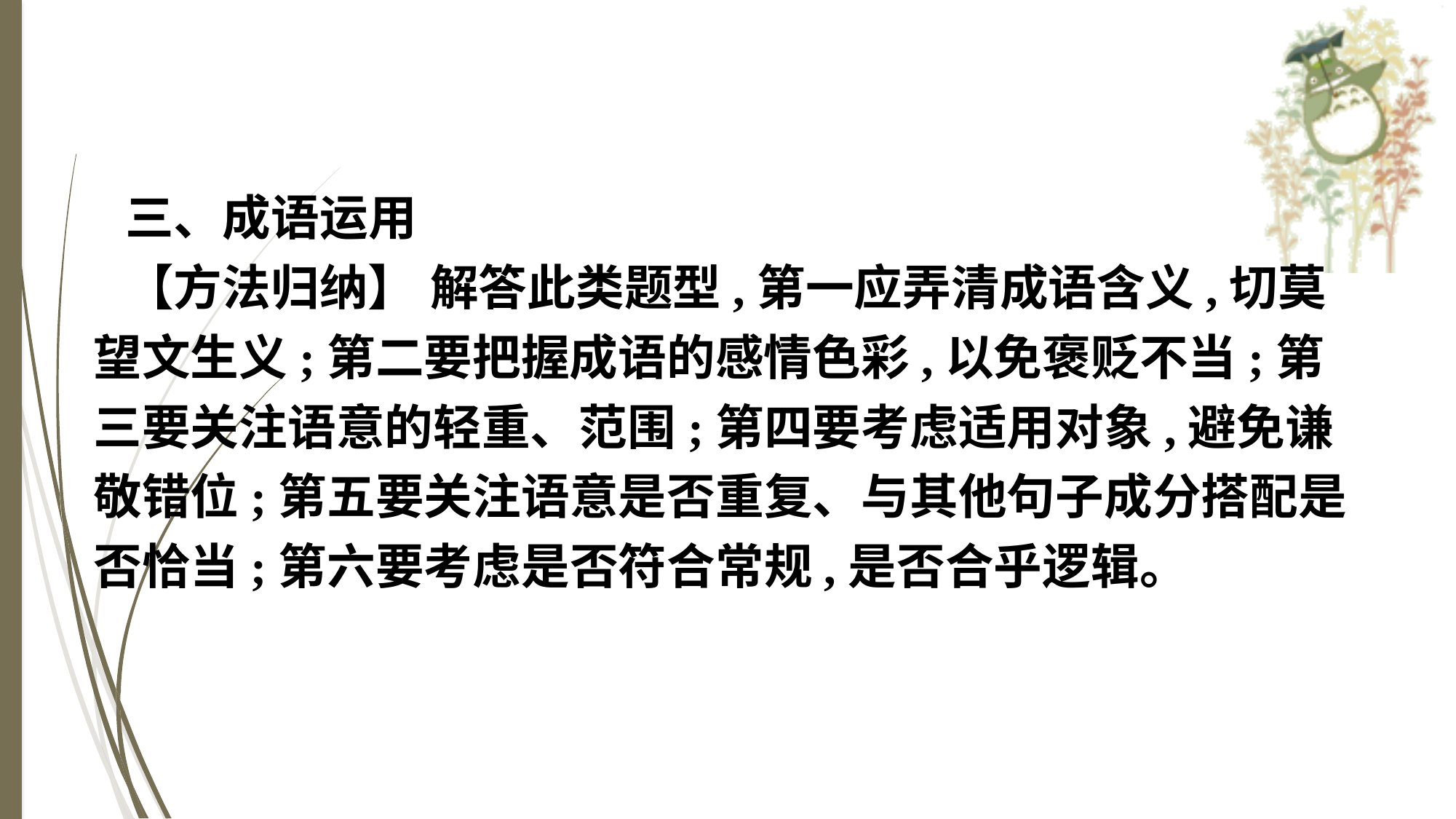

三、成语运用
【方法归纳】 解答此类题型,第一应弄清成语含义,切莫望文生义;第二要把握成语的感情色彩,以免褒贬不当;第三要关注语意的轻重、范围;第四要考虑适用对象,避免谦敬错位;第五要关注语意是否重复、与其他句子成分搭配是否恰当;第六要考虑是否符合常规,是否合乎逻辑。